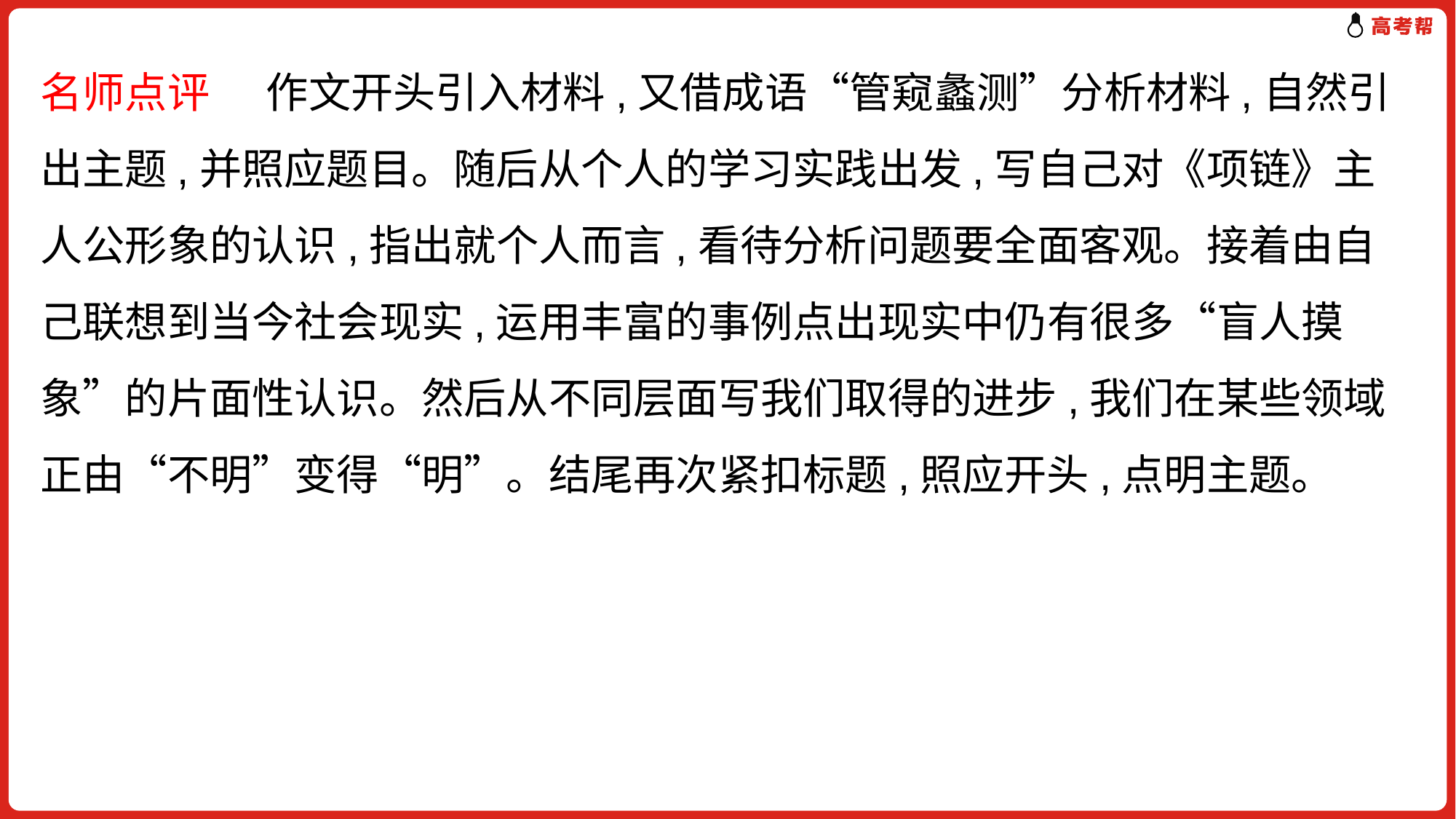

名师点评      作文开头引入材料,又借成语“管窥蠡测”分析材料,自然引出主题,并照应题目。随后从个人的学习实践出发,写自己对《项链》主人公形象的认识,指出就个人而言,看待分析问题要全面客观。接着由自己联想到当今社会现实,运用丰富的事例点出现实中仍有很多“盲人摸象”的片面性认识。然后从不同层面写我们取得的进步,我们在某些领域正由“不明”变得“明”。结尾再次紧扣标题,照应开头,点明主题。